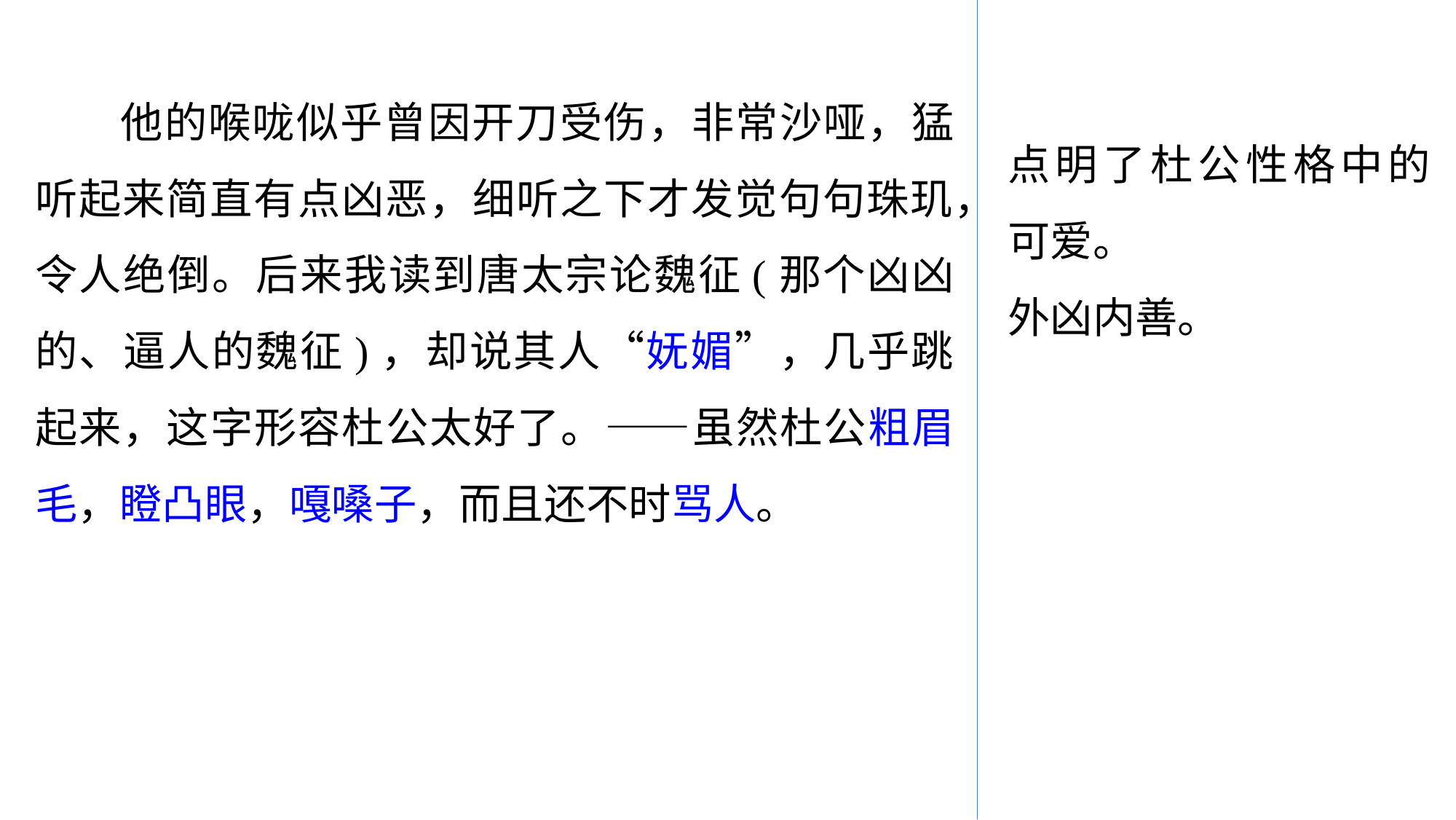

他的喉咙似乎曾因开刀受伤，非常沙哑，猛听起来简直有点凶恶，细听之下才发觉句句珠玑，令人绝倒。后来我读到唐太宗论魏征(那个凶凶的、逼人的魏征)，却说其人“妩媚”，几乎跳起来，这字形容杜公太好了。——虽然杜公粗眉毛，瞪凸眼，嘎嗓子，而且还不时骂人。
点明了杜公性格中的可爱。
外凶内善。